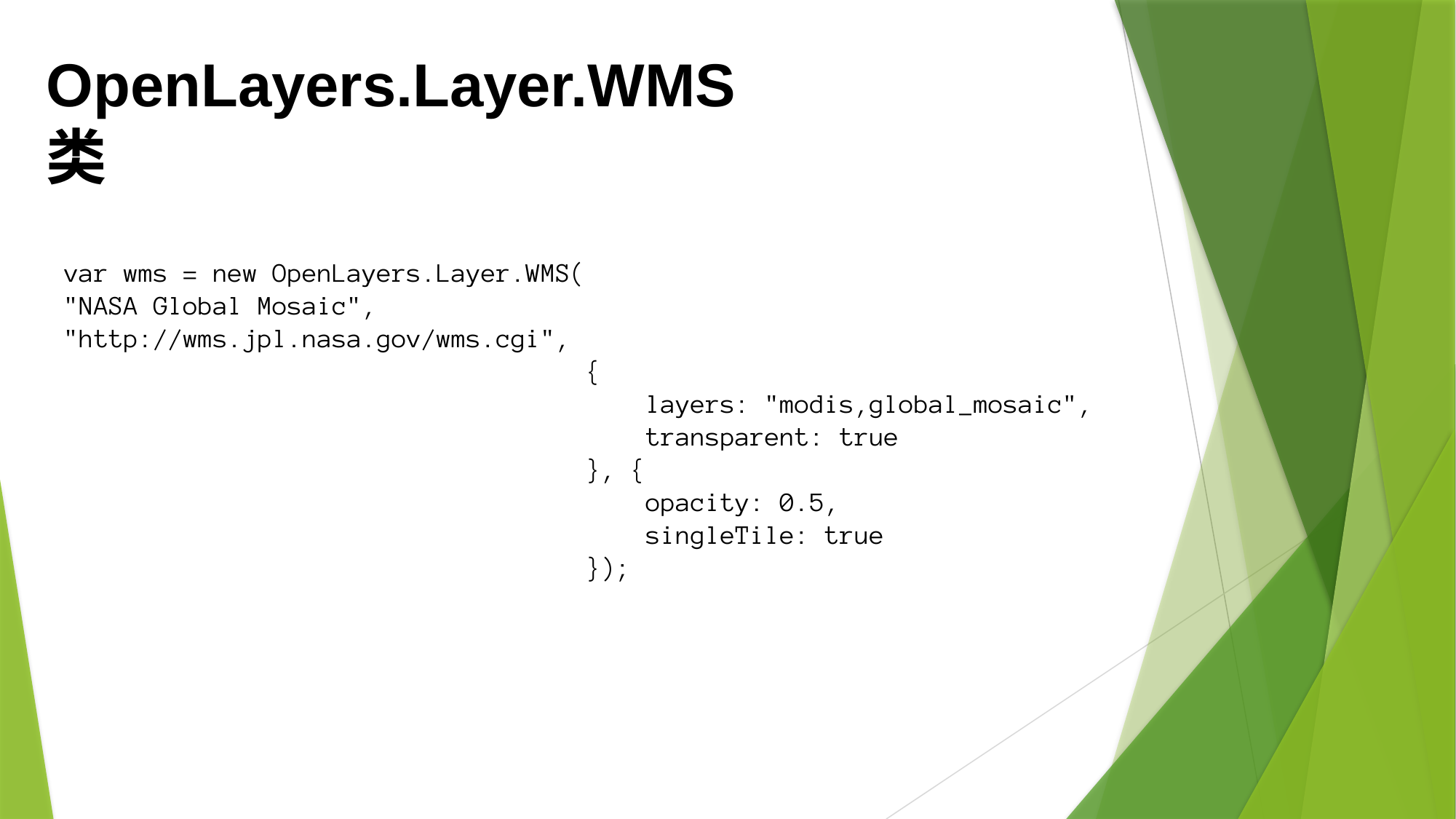

OpenLayers.Layer.WMS类
var wms = new OpenLayers.Layer.WMS(
"NASA Global Mosaic",                                  "http://wms.jpl.nasa.gov/wms.cgi",
                                   {
                                       layers: "modis,global_mosaic",
                                       transparent: true
                                   }, {
                                       opacity: 0.5,
                                       singleTile: true
                                   });